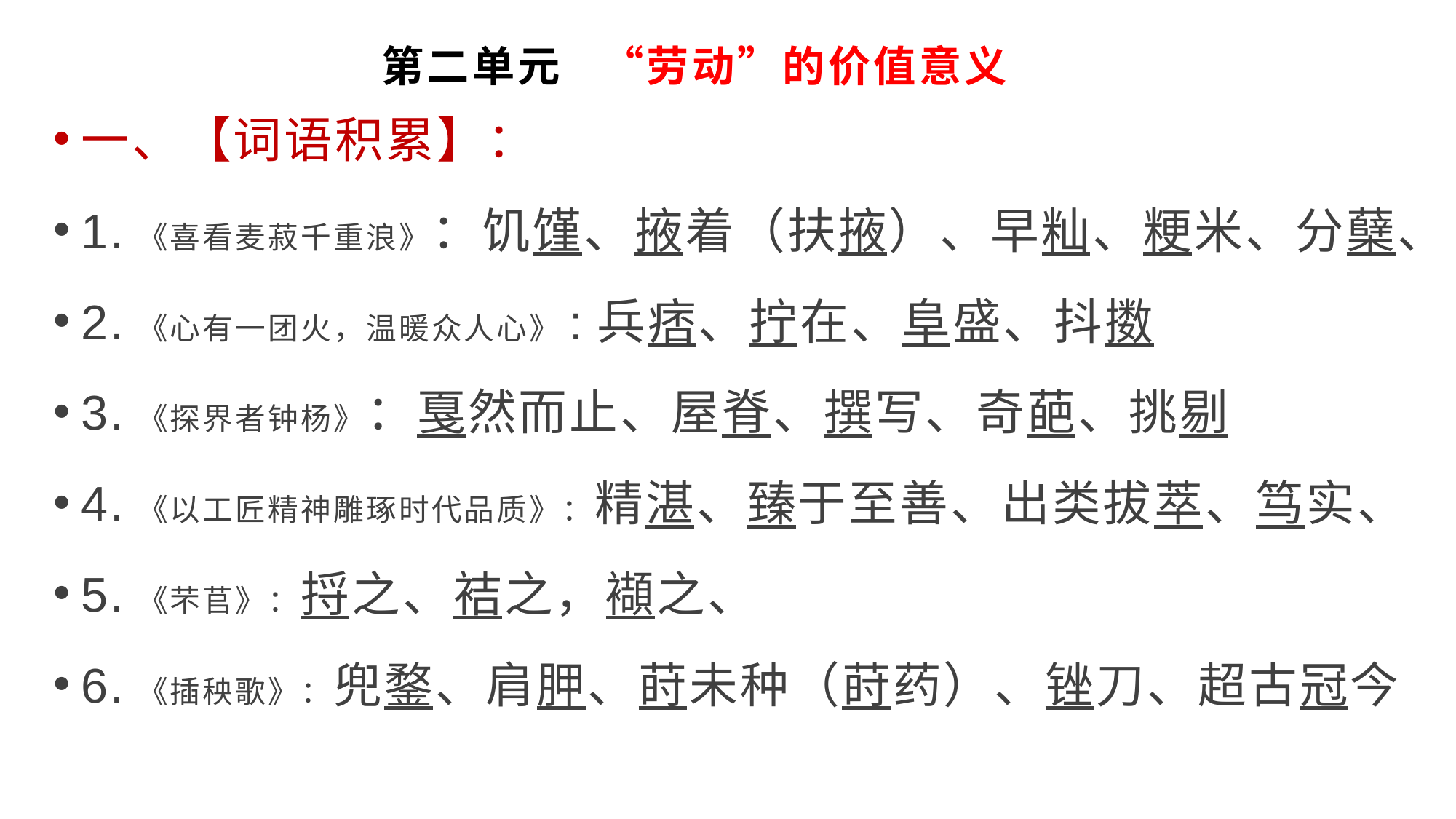

# 第二单元   “劳动”的价值意义
一、【词语积累】：
1.《喜看麦菽千重浪》：饥馑、掖着（扶掖）、早籼、粳米、分蘖、
2.《心有一团火，温暖众人心》:兵痞、拧在、阜盛、抖擞
3.《探界者钟杨》：戛然而止、屋脊、撰写、奇葩、挑剔
4.《以工匠精神雕琢时代品质》：精湛、臻于至善、出类拔萃、笃实、
5.《芣苢》：捋之、袺之，襭之、
6.《插秧歌》：兜鍪、肩胛、莳未种（莳药）、锉刀、超古冠今